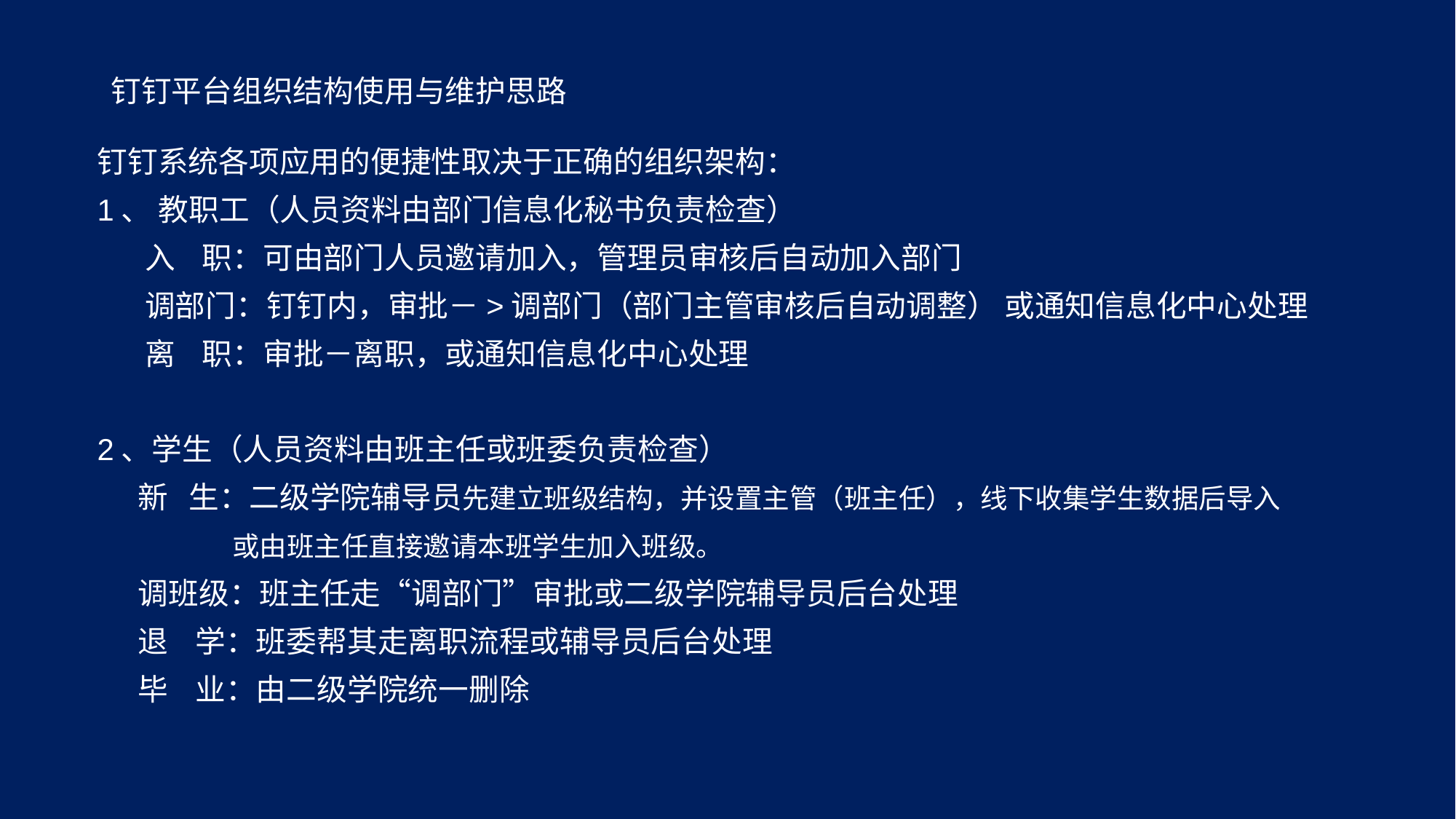

# 钉钉平台组织结构使用与维护思路
钉钉系统各项应用的便捷性取决于正确的组织架构：
1、 教职工（人员资料由部门信息化秘书负责检查）
      入    职：可由部门人员邀请加入，管理员审核后自动加入部门
      调部门：钉钉内，审批－>调部门（部门主管审核后自动调整） 或通知信息化中心处理
      离    职：审批－离职，或通知信息化中心处理

2、学生（人员资料由班主任或班委负责检查）
     新   生：二级学院辅导员先建立班级结构，并设置主管（班主任），线下收集学生数据后导入
                   或由班主任直接邀请本班学生加入班级。
     调班级：班主任走“调部门”审批或二级学院辅导员后台处理
     退    学：班委帮其走离职流程或辅导员后台处理
     毕    业：由二级学院统一删除